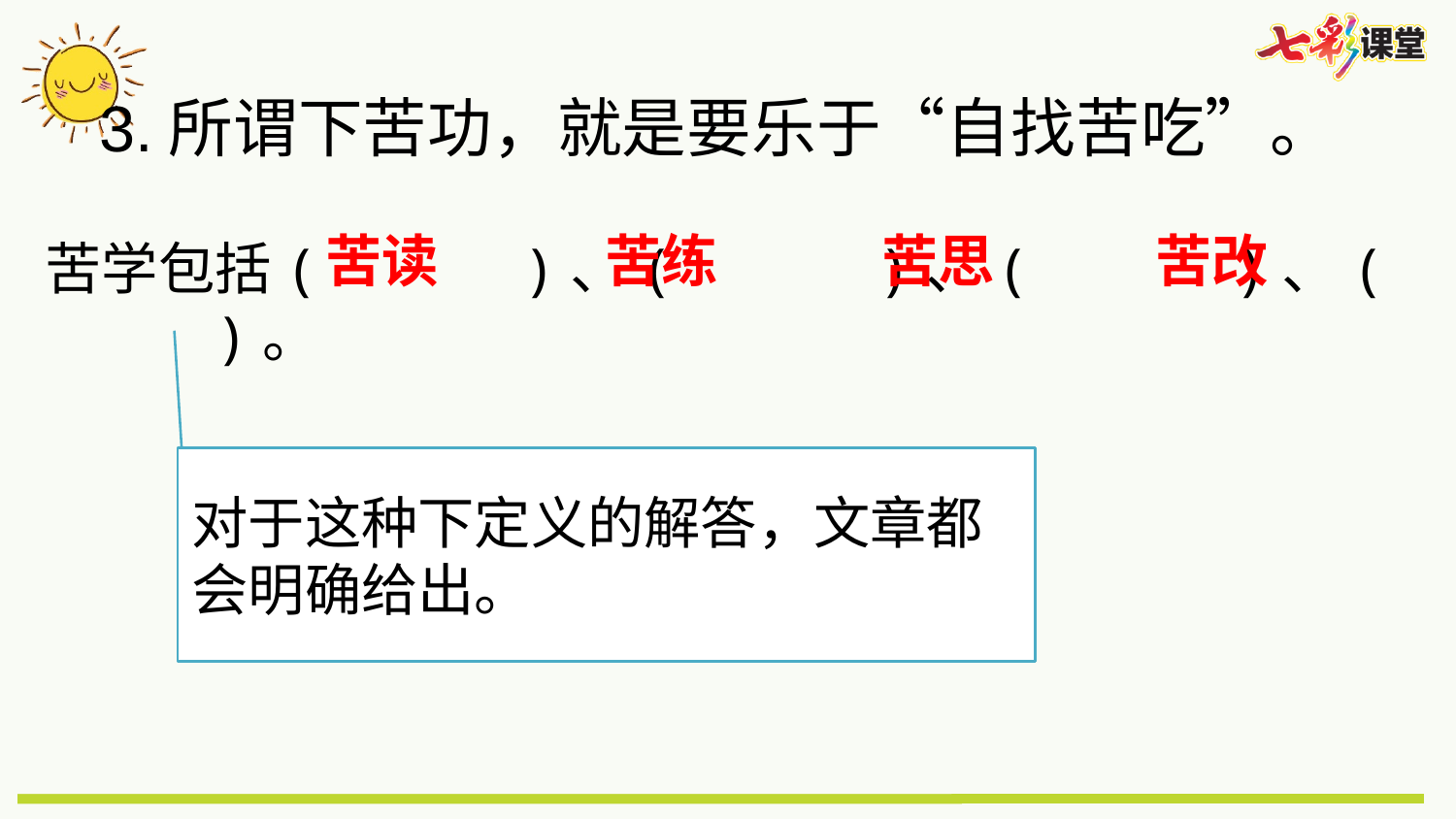

3.所谓下苦功，就是要乐于“自找苦吃”。

苦学包括(      )、(      )、(      )、(      )。

苦读
苦练
苦思
苦改
对于这种下定义的解答，文章都会明确给出。